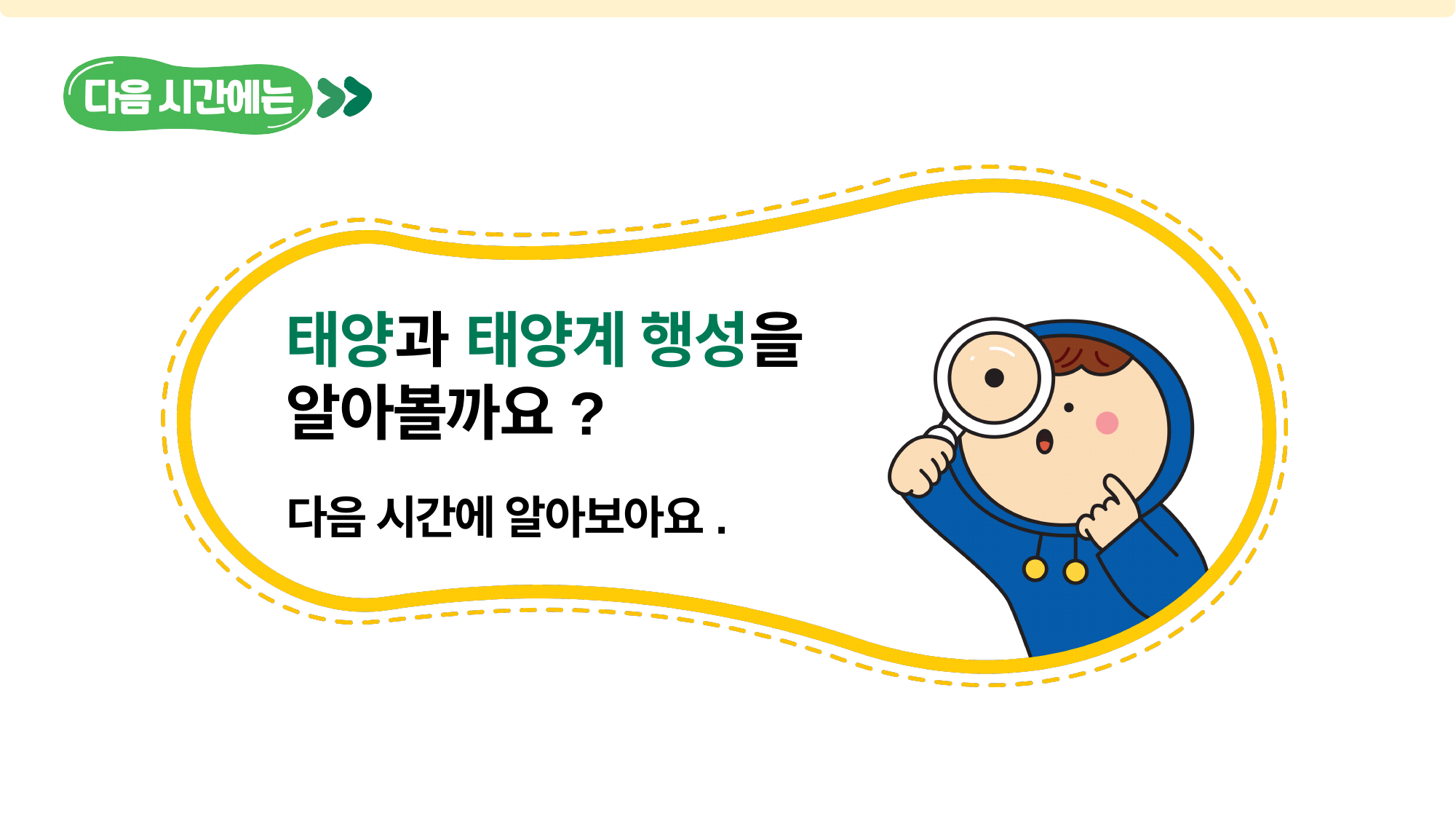

태양과 태양계 행성을
알아볼까요?
다음 시간에 알아보아요.